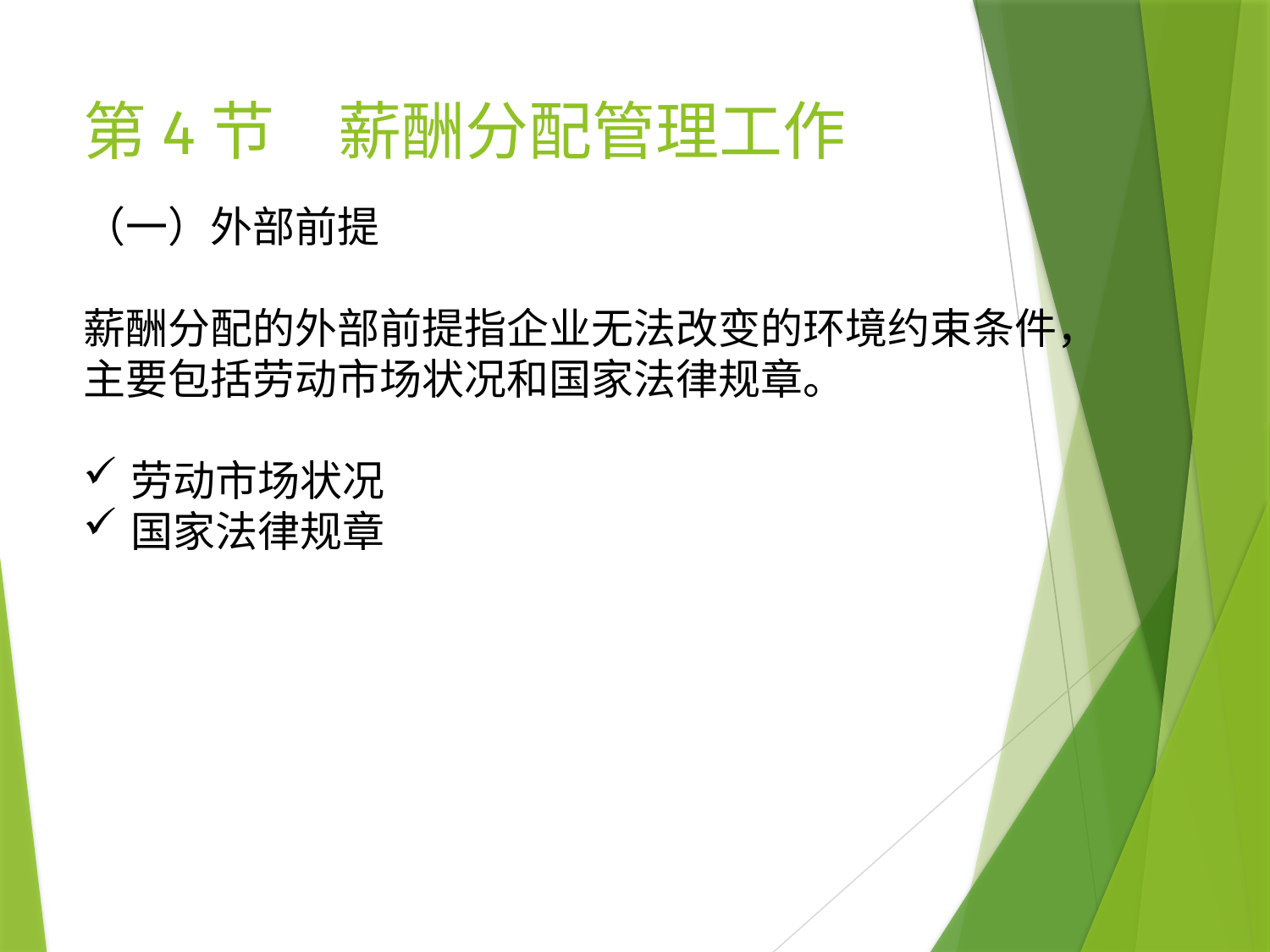

# 第4节　薪酬分配管理工作
（一）外部前提

薪酬分配的外部前提指企业无法改变的环境约束条件，主要包括劳动市场状况和国家法律规章。

劳动市场状况
国家法律规章